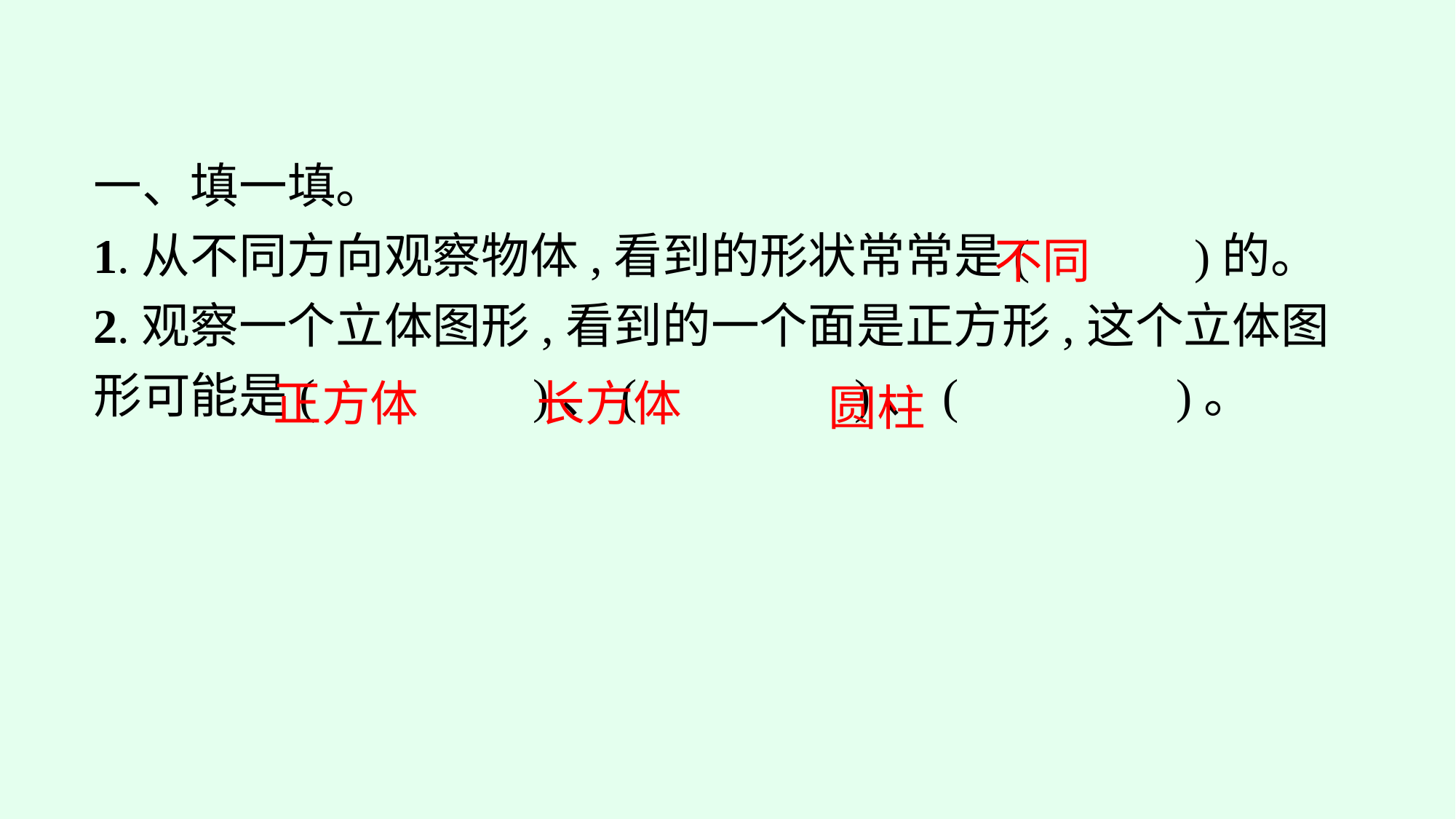

一、填一填。
1.从不同方向观察物体,看到的形状常常是(　    　)的。
2.观察一个立体图形,看到的一个面是正方形,这个立体图形可能是(　　　　)、(　　　　)、(　　　　)。
不同
长方体
正方体
圆柱